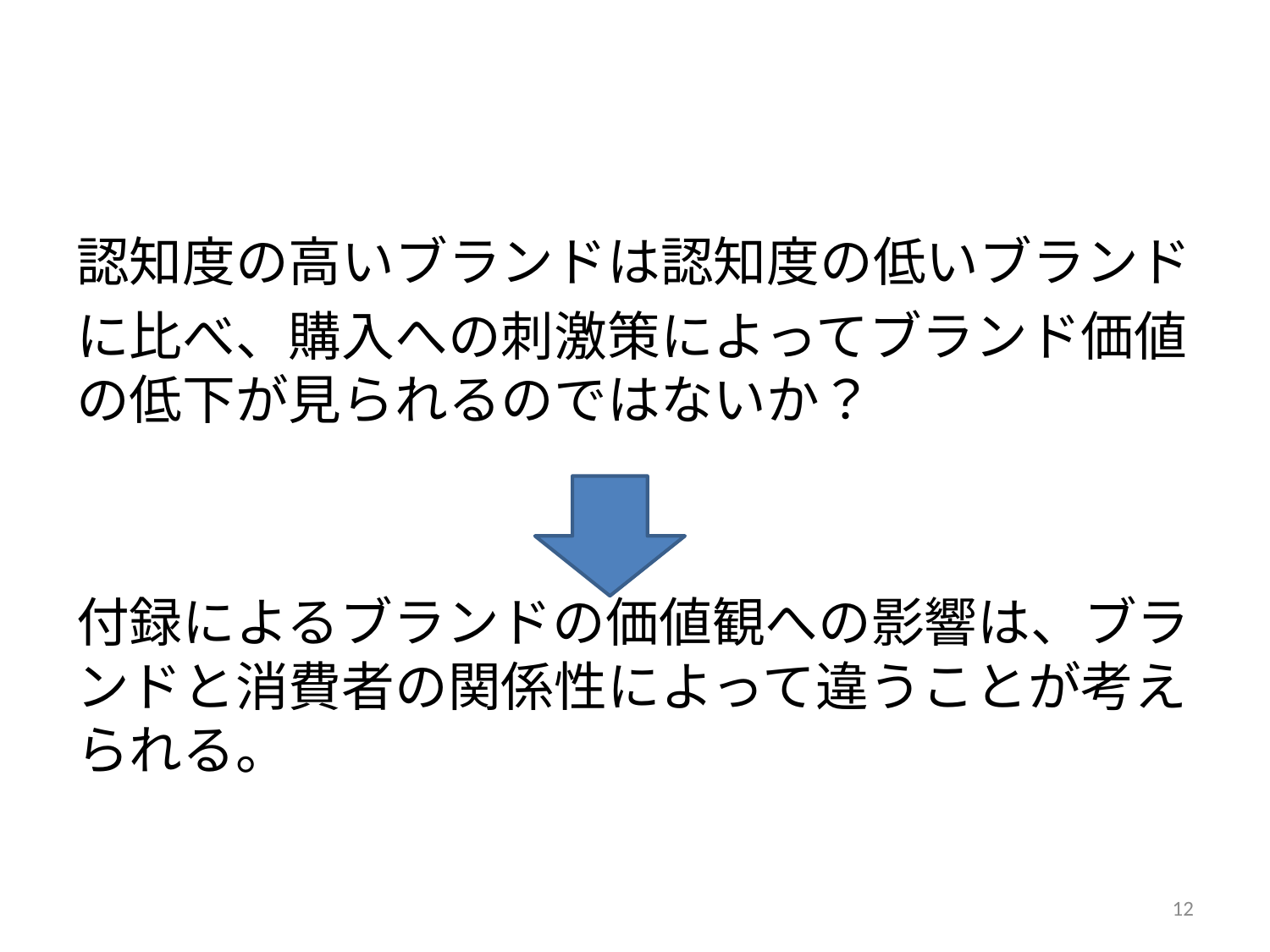

#
認知度の高いブランドは認知度の低いブランド
に比べ、購入への刺激策によってブランド価値の低下が見られるのではないか？

付録によるブランドの価値観への影響は、ブランドと消費者の関係性によって違うことが考えられる。

12